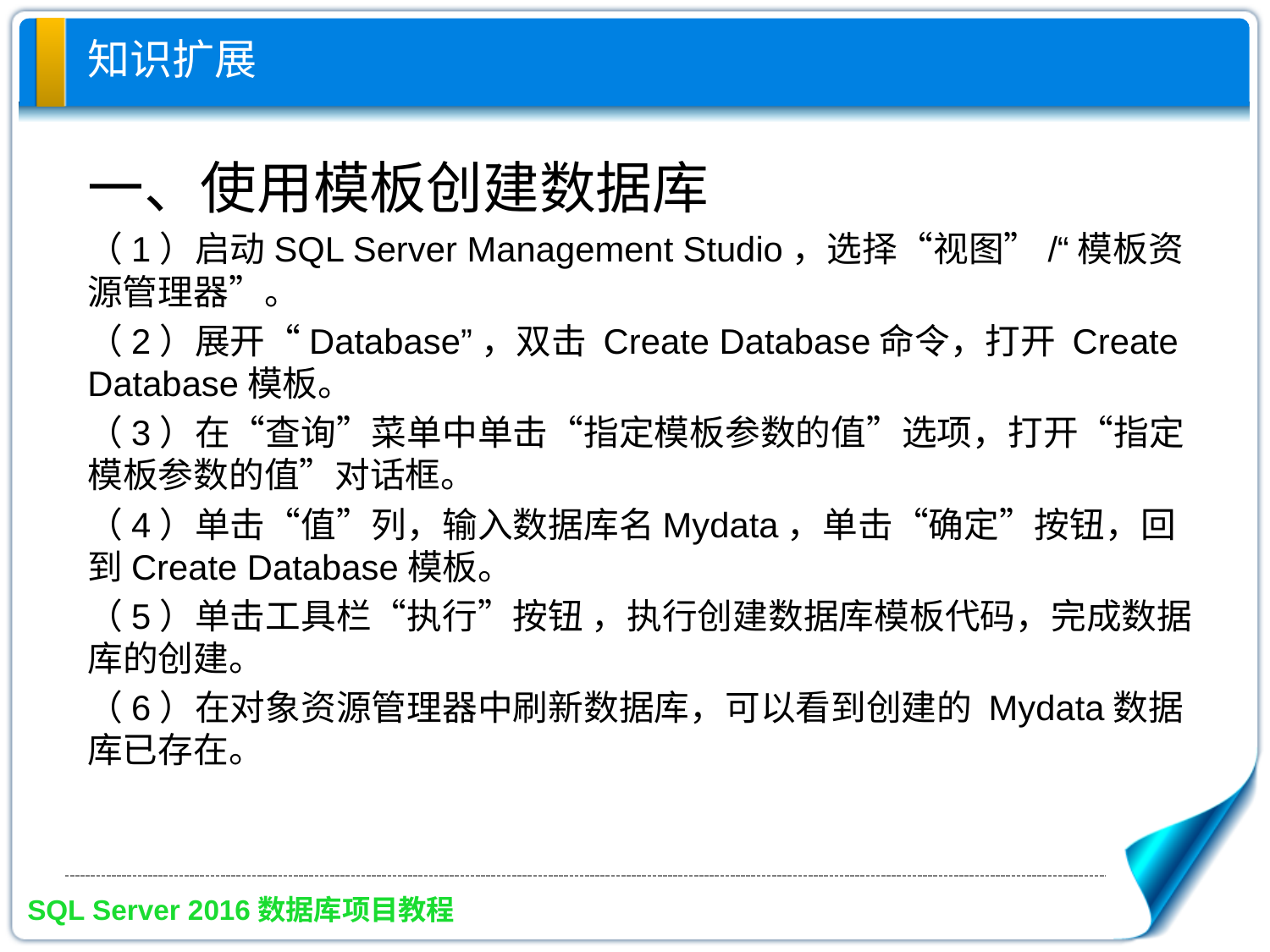

# 知识扩展
一、使用模板创建数据库
（1）启动SQL Server Management Studio，选择“视图”/“模板资源管理器”。
（2）展开“Database”，双击 Create Database命令，打开 Create Database模板。
（3）在“查询”菜单中单击“指定模板参数的值”选项，打开“指定模板参数的值”对话框。
（4）单击“值”列，输入数据库名Mydata，单击“确定”按钮，回到Create Database模板。
（5）单击工具栏“执行”按钮 ，执行创建数据库模板代码，完成数据库的创建。
（6）在对象资源管理器中刷新数据库，可以看到创建的 Mydata数据库已存在。